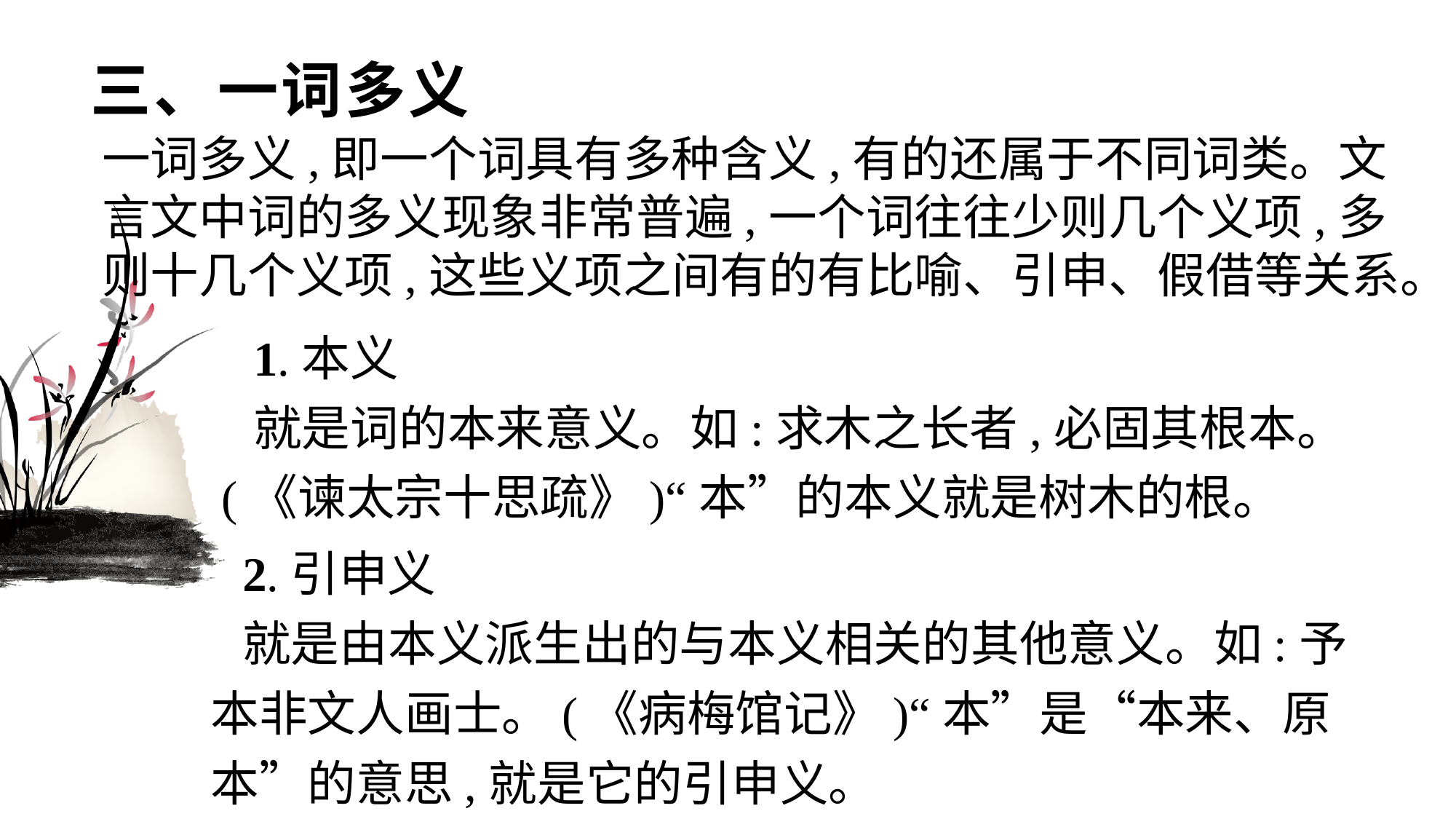

# 三、一词多义
一词多义,即一个词具有多种含义,有的还属于不同词类。文言文中词的多义现象非常普遍,一个词往往少则几个义项,多则十几个义项,这些义项之间有的有比喻、引申、假借等关系。
1.本义
就是词的本来意义。如:求木之长者,必固其根本。(《谏太宗十思疏》)“本”的本义就是树木的根。
2.引申义
就是由本义派生出的与本义相关的其他意义。如:予本非文人画士。(《病梅馆记》)“本”是“本来、原本”的意思,就是它的引申义。